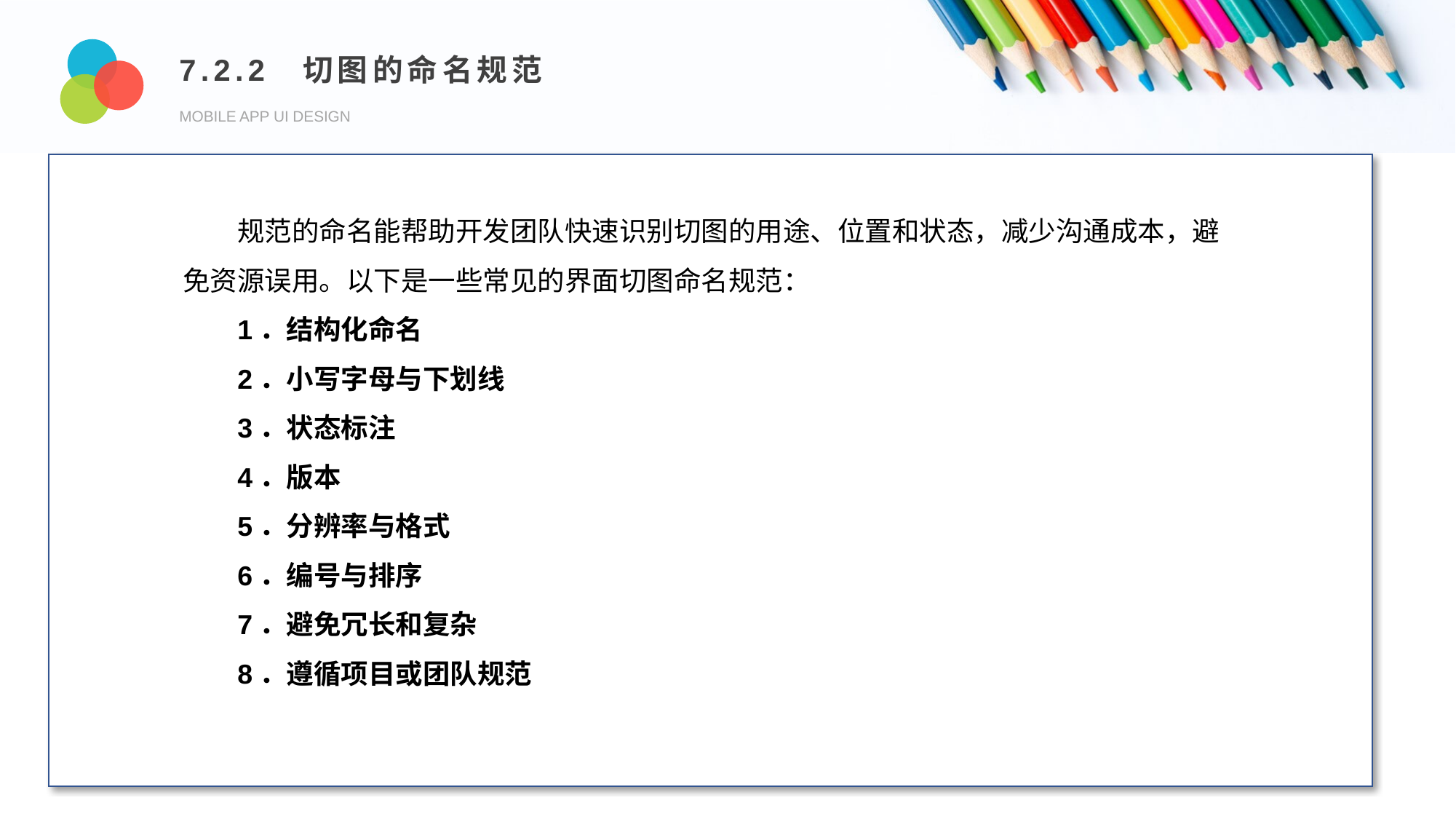

7.2.2  切图的命名规范
MOBILE APP UI DESIGN
Design and Production
规范的命名能帮助开发团队快速识别切图的用途、位置和状态，减少沟通成本，避免资源误用。以下是一些常见的界面切图命名规范：
1．结构化命名
2．小写字母与下划线
3．状态标注
4．版本
5．分辨率与格式
6．编号与排序
7．避免冗长和复杂
8．遵循项目或团队规范